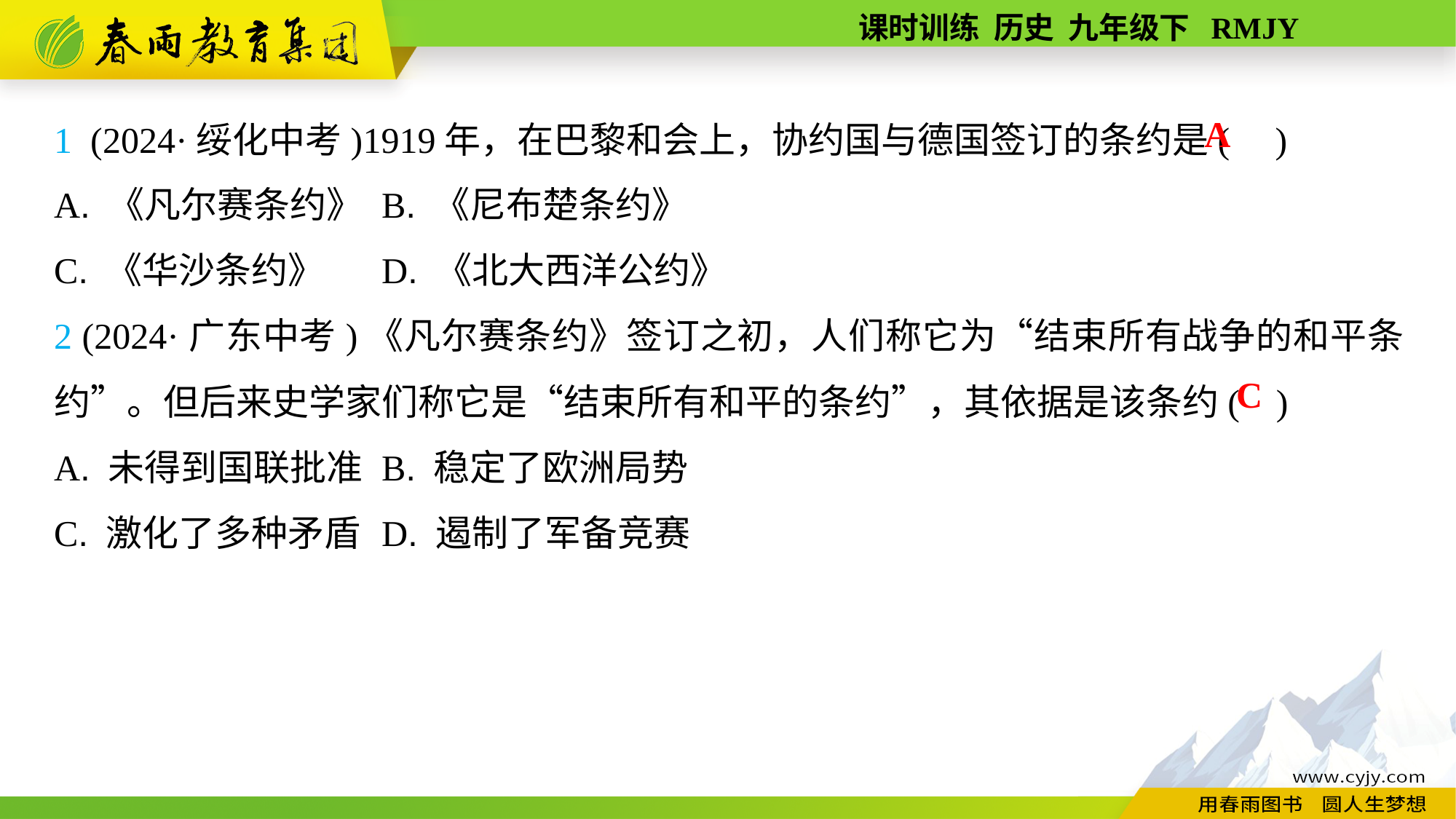

1  (2024·绥化中考)1919年，在巴黎和会上，协约国与德国签订的条约是(     )
A. 《凡尔赛条约》	B. 《尼布楚条约》
C. 《华沙条约》	D. 《北大西洋公约》
2 (2024·广东中考)《凡尔赛条约》签订之初，人们称它为“结束所有战争的和平条约”。但后来史学家们称它是“结束所有和平的条约”，其依据是该条约(    )
A. 未得到国联批准	B. 稳定了欧洲局势
C. 激化了多种矛盾	D. 遏制了军备竞赛
A
C